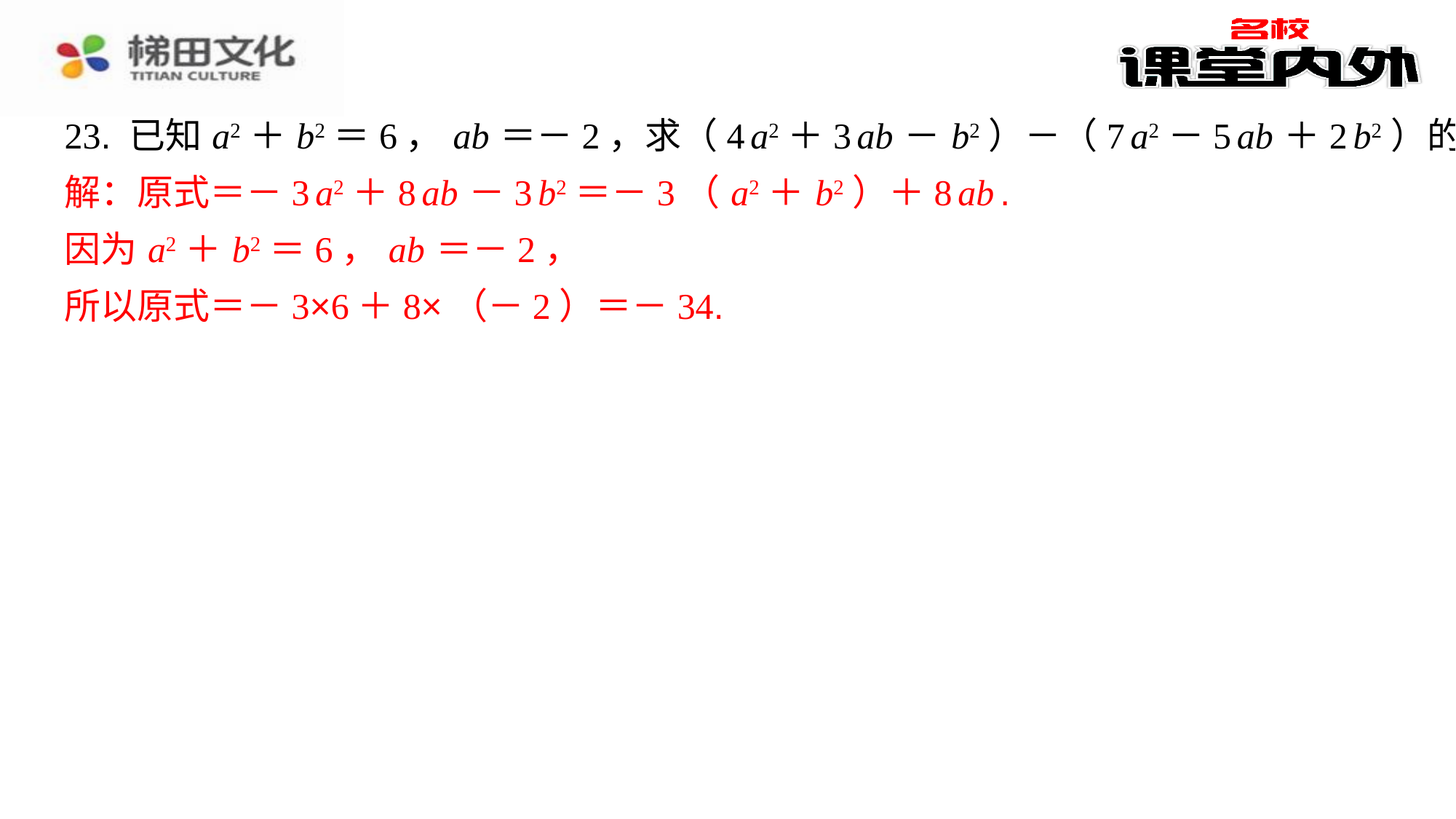

23. 已知 a2＋ b2＝6， ab ＝－2，求（4 a2＋3 ab － b2）－（7 a2－5 ab ＋2 b2）的值.
解：原式＝－3 a2＋8 ab －3 b2＝－3（ a2＋ b2）＋8 ab .
解：原式＝－3 a2＋8 ab －3 b2＝－3（ a2＋ b2）＋8 ab .
因为 a2＋ b2＝6， ab ＝－2，
所以原式＝－3×6＋8×（－2）＝－34.
因为 a2＋ b2＝6， ab ＝－2，
所以原式＝－3×6＋8×（－2）＝－34.